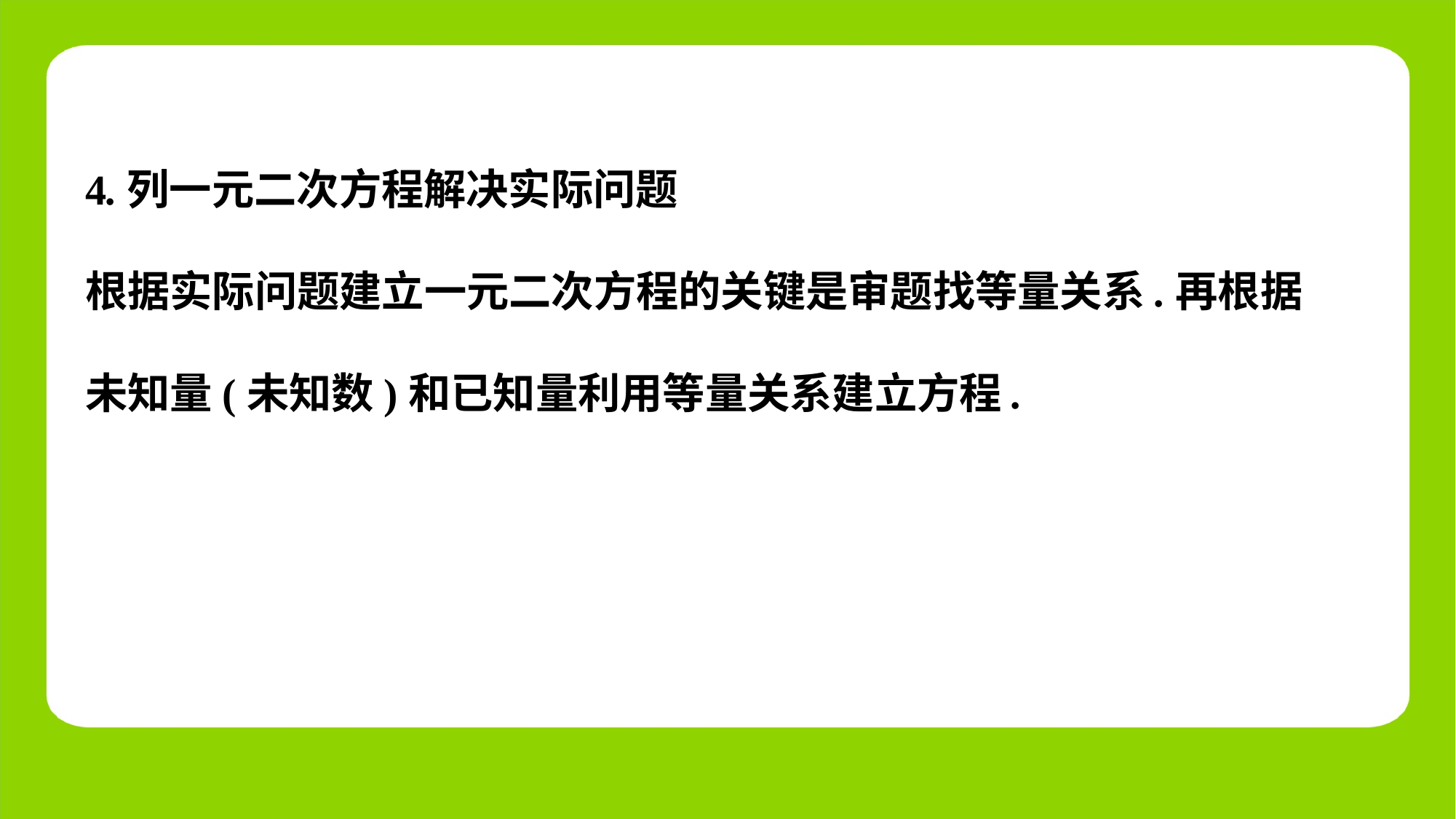

4.列一元二次方程解决实际问题
根据实际问题建立一元二次方程的关键是审题找等量关系.再根据未知量(未知数)和已知量利用等量关系建立方程.